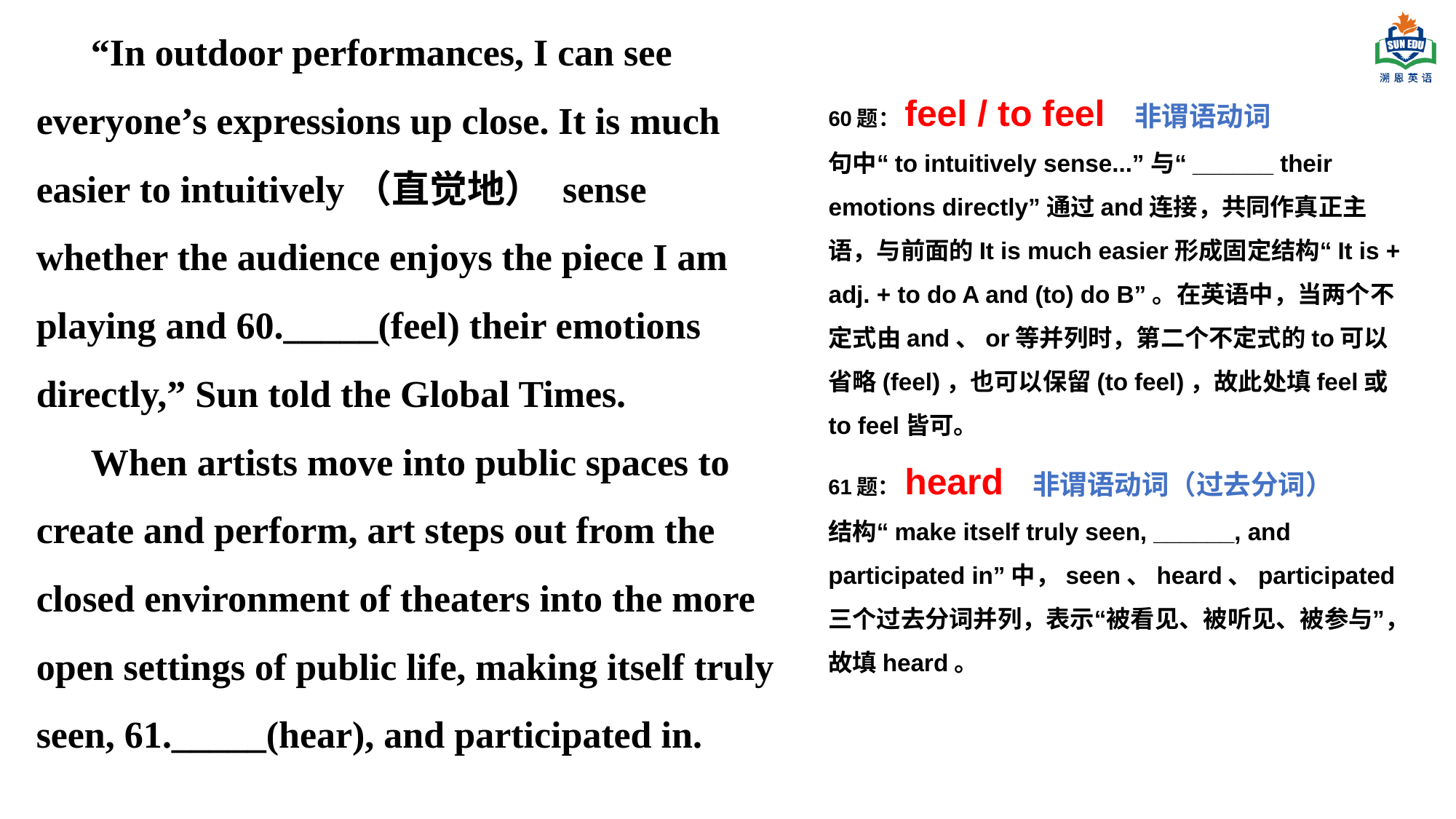

“In outdoor performances, I can see everyone’s expressions up close. It is much easier to intuitively（直觉地） sense whether the audience enjoys the piece I am playing and 60._____(feel) their emotions directly,” Sun told the Global Times.
When artists move into public spaces to create and perform, art steps out from the closed environment of theaters into the more open settings of public life, making itself truly seen, 61._____(hear), and participated in.
60题：feel / to feel  非谓语动词
句中“to intuitively sense...”与“______ their emotions directly”通过and连接，共同作真正主语，与前面的It is much easier形成固定结构“It is + adj. + to do A and (to) do B”。在英语中，当两个不定式由and、or等并列时，第二个不定式的to可以省略(feel)，也可以保留(to feel)，故此处填feel或to feel皆可。
61题：heard  非谓语动词（过去分词）
结构“make itself truly seen, ______, and participated in”中，seen、heard、participated三个过去分词并列，表示“被看见、被听见、被参与”，故填heard。